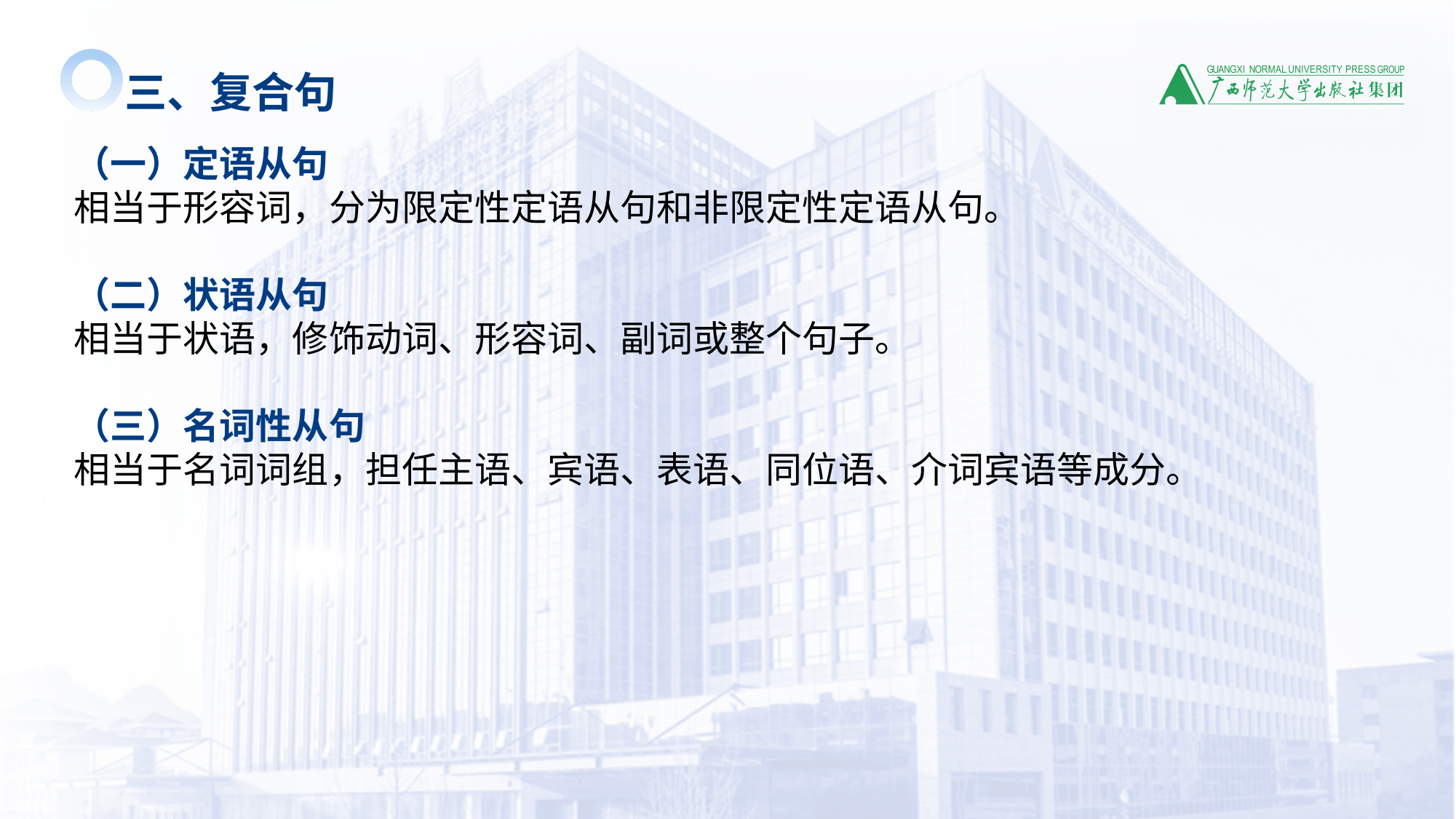

三、复合句

（一）定语从句
相当于形容词，分为限定性定语从句和非限定性定语从句。

（二）状语从句
相当于状语，修饰动词、形容词、副词或整个句子。

（三）名词性从句
相当于名词词组，担任主语、宾语、表语、同位语、介词宾语等成分。